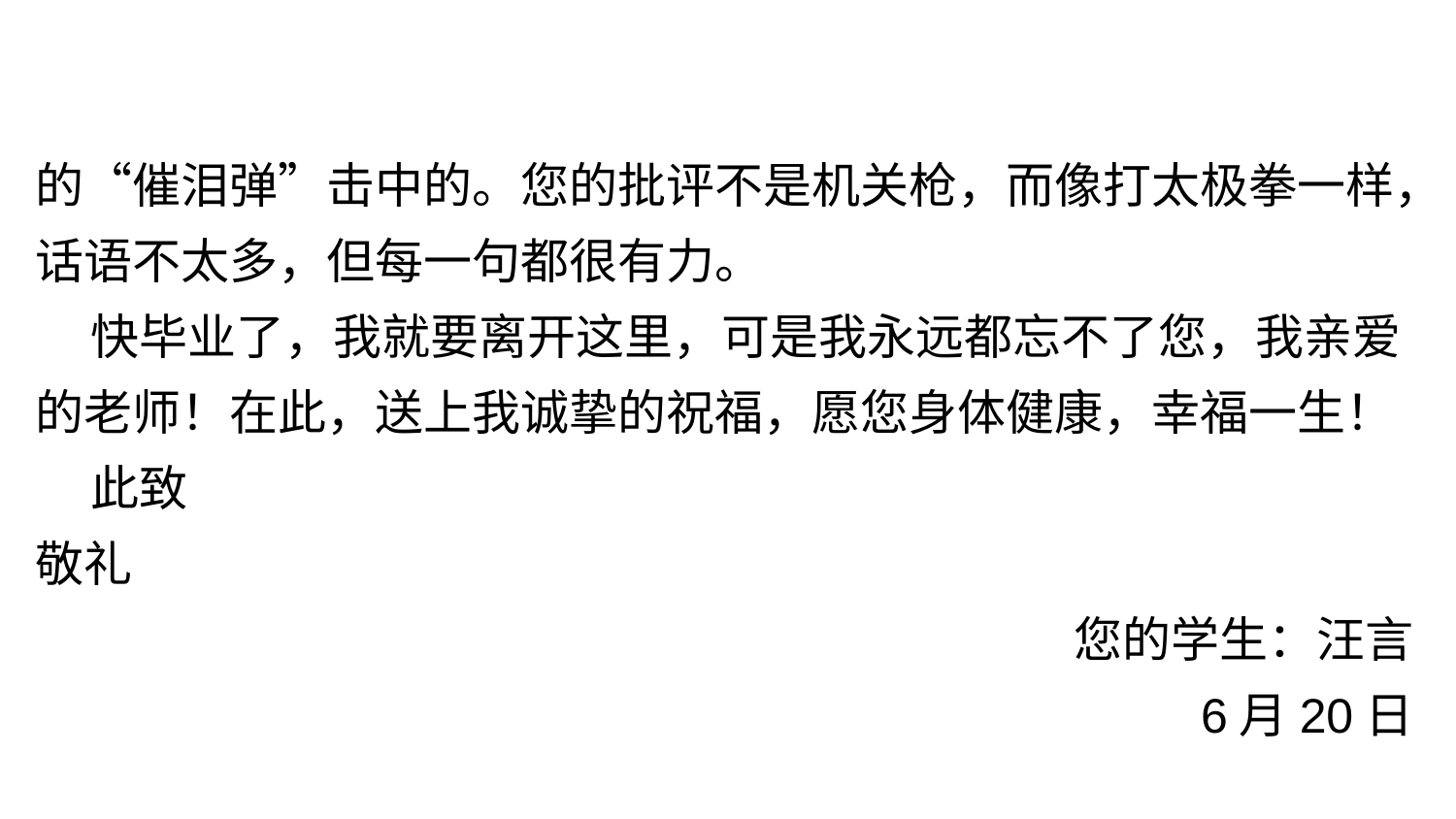

的“催泪弹”击中的。您的批评不是机关枪，而像打太极拳一样，话语不太多，但每一句都很有力。
    快毕业了，我就要离开这里，可是我永远都忘不了您，我亲爱的老师！在此，送上我诚挚的祝福，愿您身体健康，幸福一生！
    此致
敬礼
您的学生：汪言
6月20日